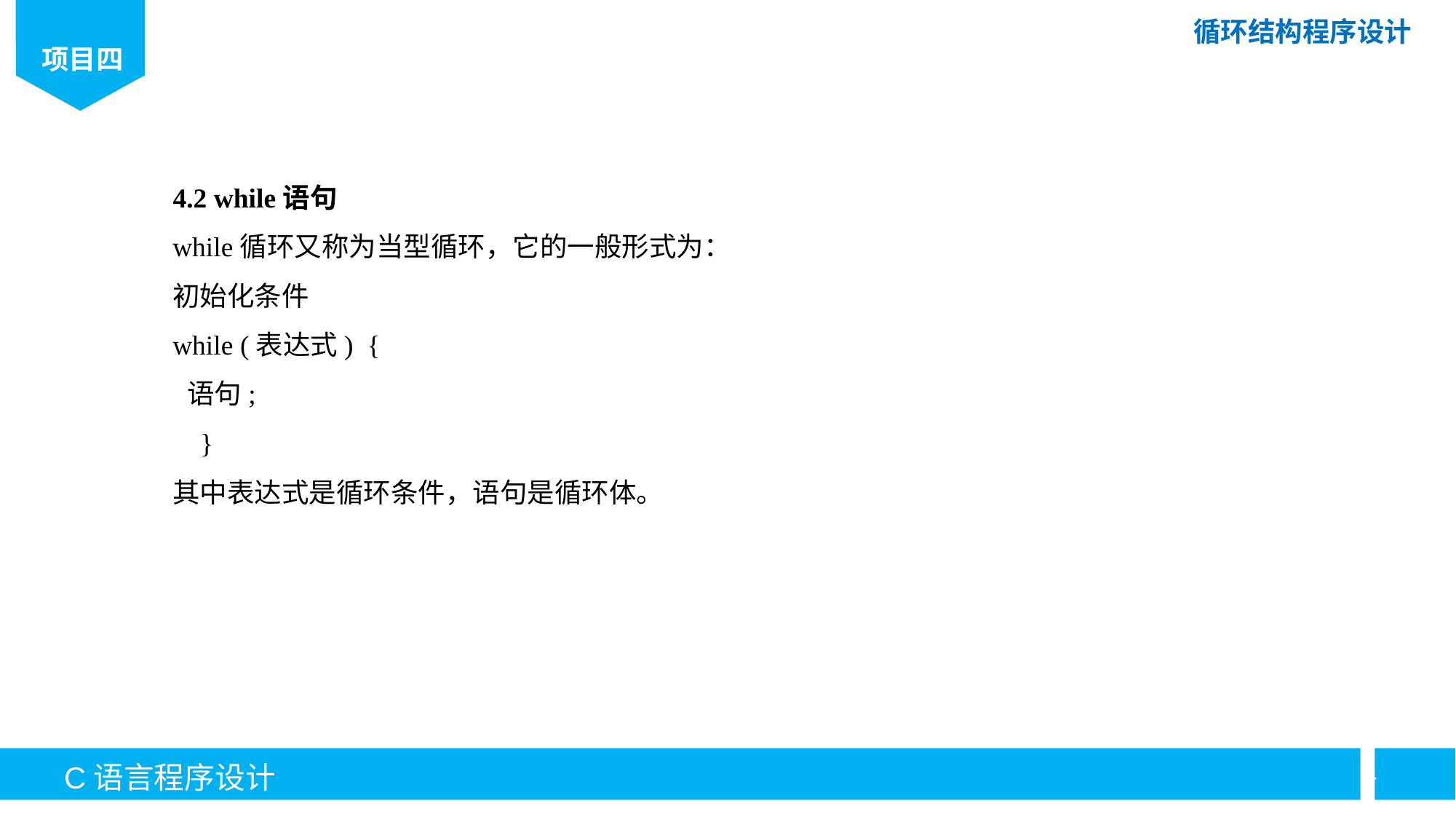

4.2 while语句
while循环又称为当型循环，它的一般形式为：
初始化条件
while (表达式)  {
语句;
    }
其中表达式是循环条件，语句是循环体。